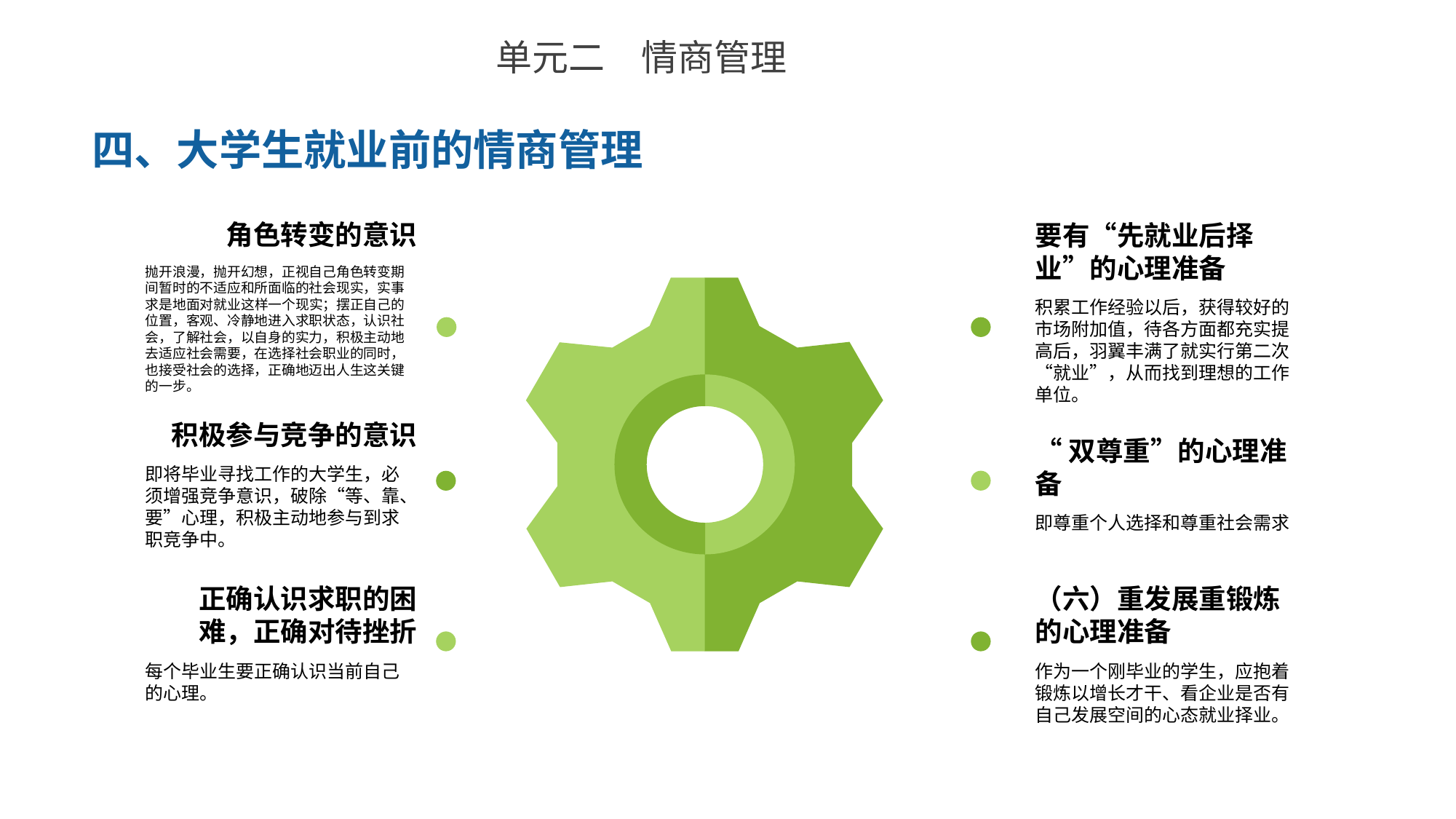

单元二　情商管理
四、大学生就业前的情商管理
角色转变的意识
抛开浪漫，抛开幻想，正视自己角色转变期间暂时的不适应和所面临的社会现实，实事求是地面对就业这样一个现实；摆正自己的位置，客观、冷静地进入求职状态，认识社会，了解社会，以自身的实力，积极主动地去适应社会需要，在选择社会职业的同时，也接受社会的选择，正确地迈出人生这关键的一步。
要有“先就业后择业”的心理准备
积累工作经验以后，获得较好的市场附加值，待各方面都充实提高后，羽翼丰满了就实行第二次“就业”，从而找到理想的工作单位。

积极参与竞争的意识
即将毕业寻找工作的大学生，必须增强竞争意识，破除“等、靠、要”心理，积极主动地参与到求职竞争中。
“双尊重”的心理准备
即尊重个人选择和尊重社会需求

正确认识求职的困难，正确对待挫折
每个毕业生要正确认识当前自己的心理。
（六）重发展重锻炼的心理准备
作为一个刚毕业的学生，应抱着锻炼以增长才干、看企业是否有自己发展空间的心态就业择业。